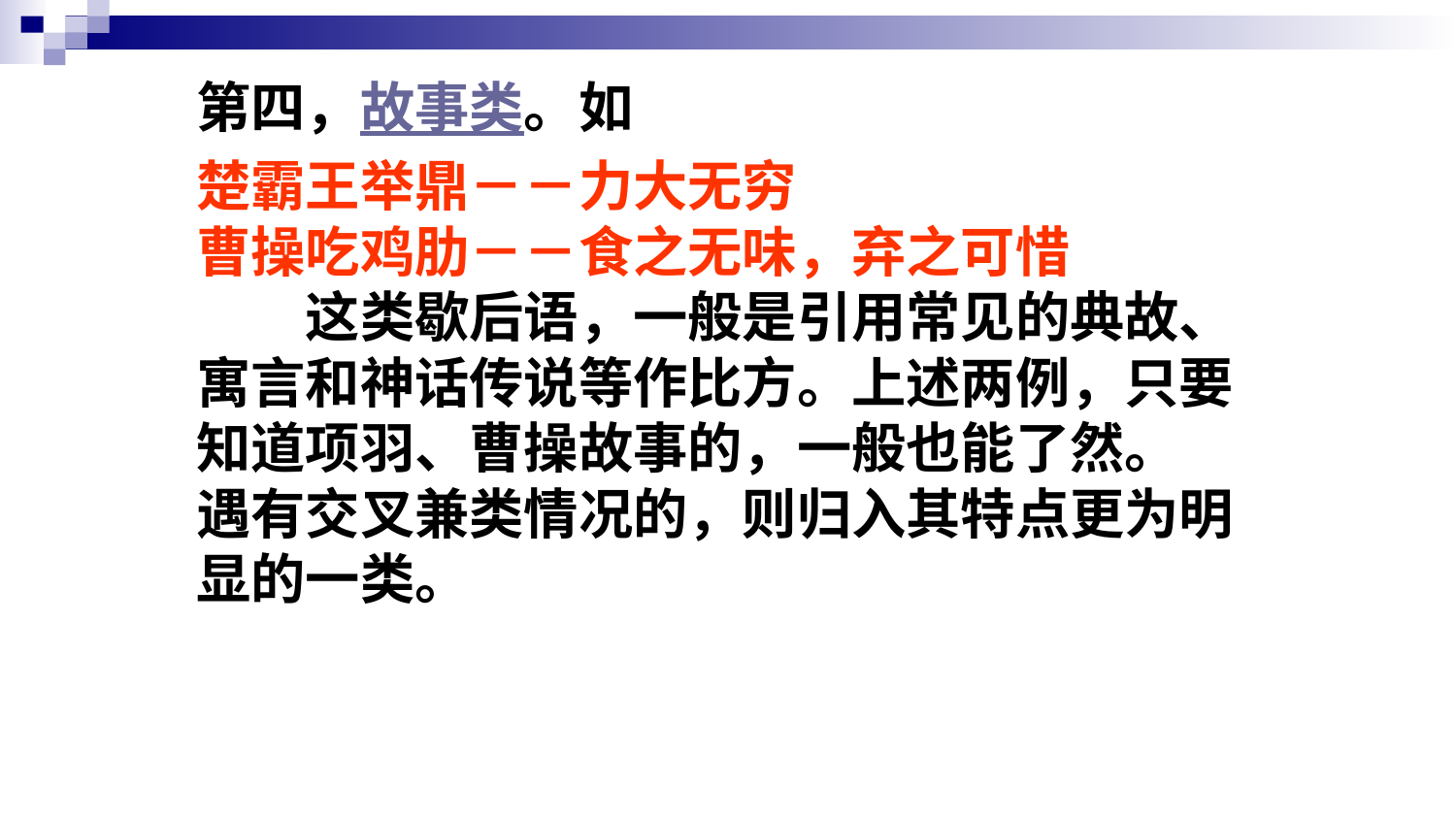

第四，故事类。如
楚霸王举鼎－－力大无穷
曹操吃鸡肋－－食之无味，弃之可惜
　　这类歇后语，一般是引用常见的典故、寓言和神话传说等作比方。上述两例，只要知道项羽、曹操故事的，一般也能了然。
遇有交叉兼类情况的，则归入其特点更为明显的一类。